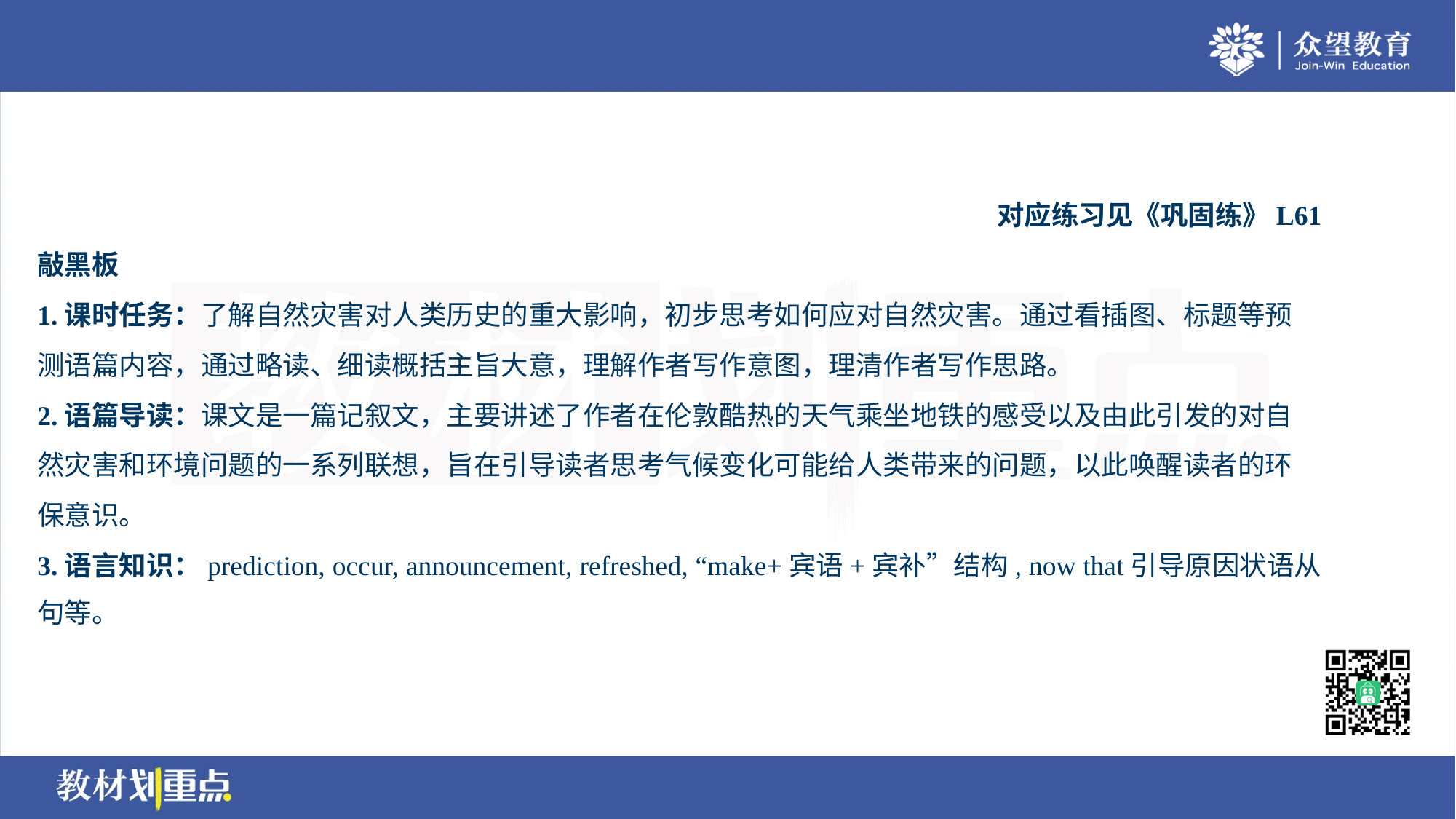

对应练习见《巩固练》L61
敲黑板
1.课时任务：了解自然灾害对人类历史的重大影响，初步思考如何应对自然灾害。通过看插图、标题等预
测语篇内容，通过略读、细读概括主旨大意，理解作者写作意图，理清作者写作思路。
2.语篇导读：课文是一篇记叙文，主要讲述了作者在伦敦酷热的天气乘坐地铁的感受以及由此引发的对自
然灾害和环境问题的一系列联想，旨在引导读者思考气候变化可能给人类带来的问题，以此唤醒读者的环
保意识。
3.语言知识：prediction, occur, announcement, refreshed, “make+宾语+宾补”结构, now that引导原因状语从
句等。